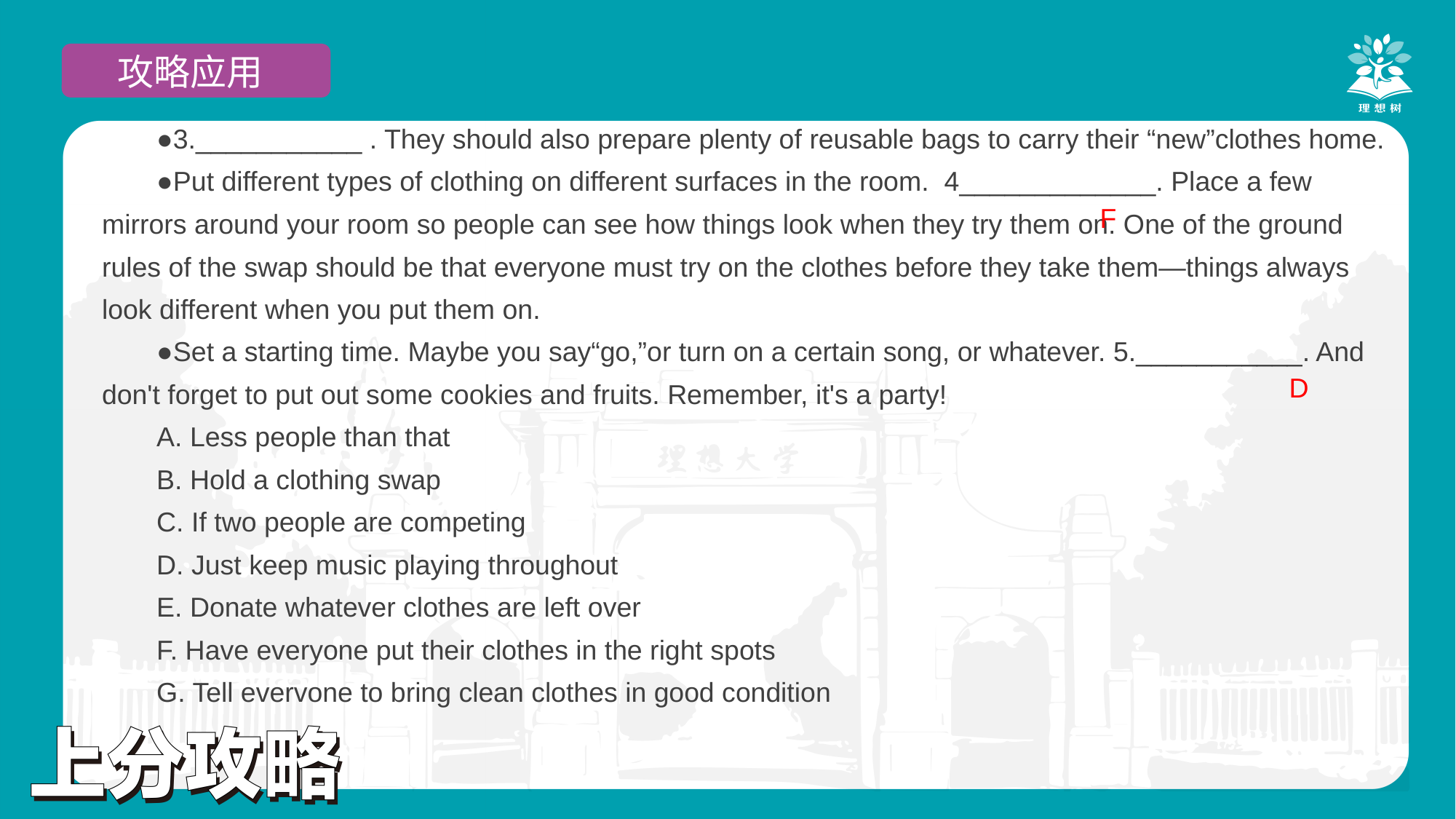

攻略应用
●3.___________ . They should also prepare plenty of reusable bags to carry their “new”clothes home.
●Put different types of clothing on different surfaces in the room.  4_____________. Place a few mirrors around your room so people can see how things look when they try them on. One of the ground rules of the swap should be that everyone must try on the clothes before they take them—things always look different when you put them on.
●Set a starting time. Maybe you say“go,”or turn on a certain song, or whatever. 5.___________. And don't forget to put out some cookies and fruits. Remember, it's a party!
A. Less people than that
B. Hold a clothing swap
C. If two people are competing
D. Just keep music playing throughout
E. Donate whatever clothes are left over
F. Have everyone put their clothes in the right spots
G. Tell evervone to bring clean clothes in good condition

F
D